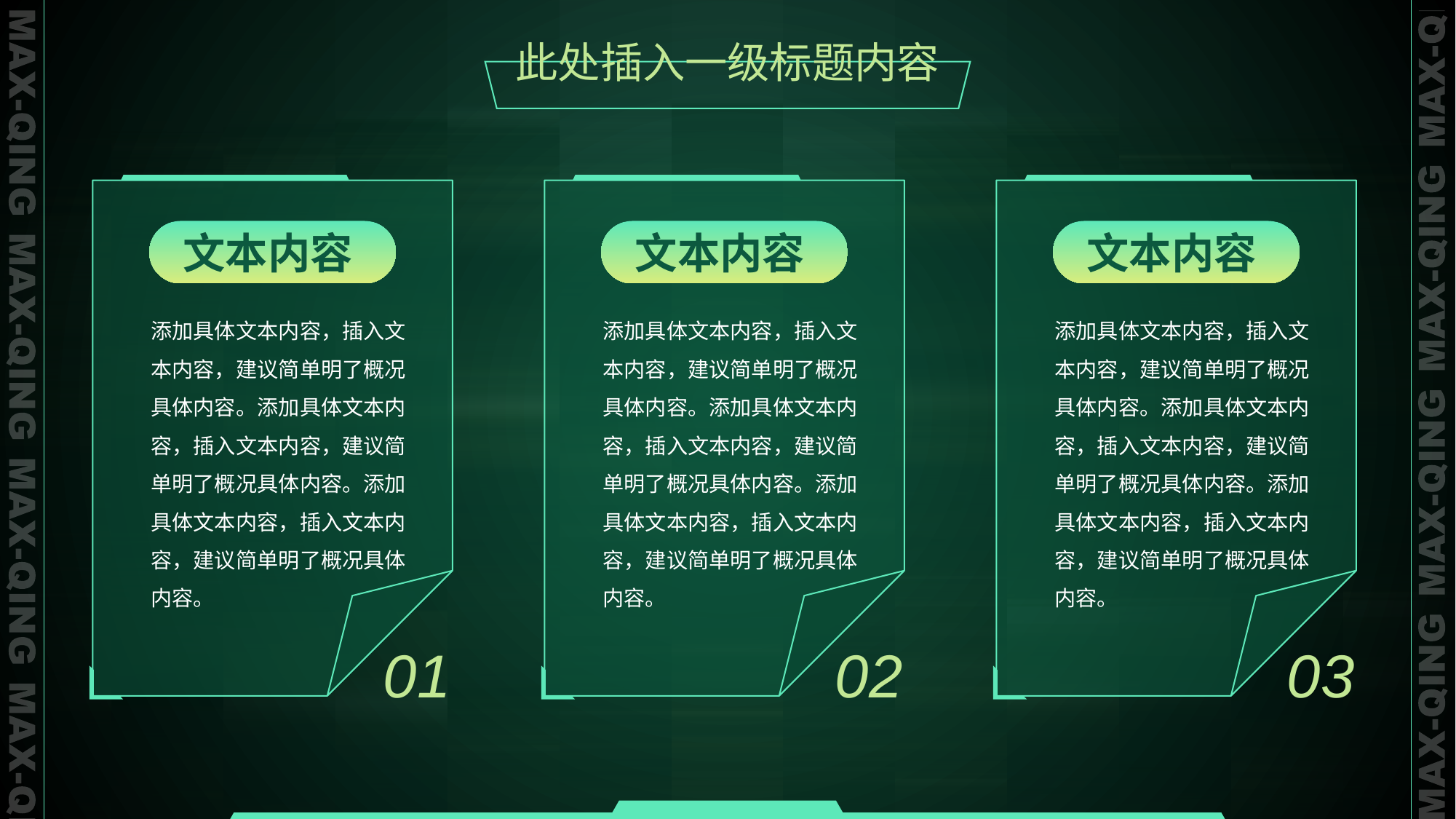

此处插入一级标题内容

文本内容
添加具体文本内容，插入文本内容，建议简单明了概况具体内容。添加具体文本内容，插入文本内容，建议简单明了概况具体内容。添加具体文本内容，插入文本内容，建议简单明了概况具体内容。
01

文本内容
添加具体文本内容，插入文本内容，建议简单明了概况具体内容。添加具体文本内容，插入文本内容，建议简单明了概况具体内容。添加具体文本内容，插入文本内容，建议简单明了概况具体内容。
02

文本内容
添加具体文本内容，插入文本内容，建议简单明了概况具体内容。添加具体文本内容，插入文本内容，建议简单明了概况具体内容。添加具体文本内容，插入文本内容，建议简单明了概况具体内容。
03